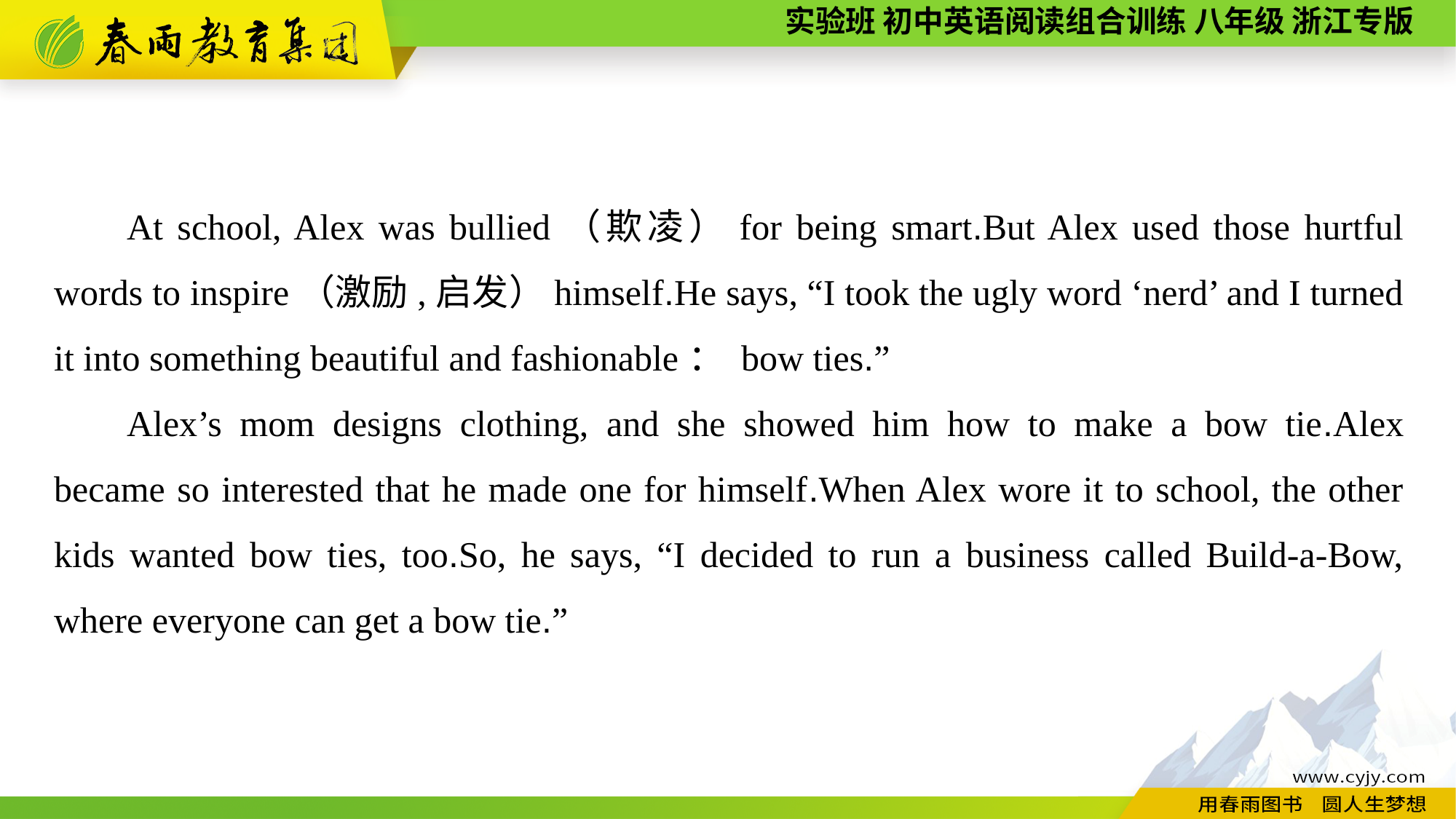

At school, Alex was bullied（欺凌）for being smart.But Alex used those hurtful words to inspire（激励,启发）himself.He says, “I took the ugly word ‘nerd’ and I turned it into something beautiful and fashionable： bow ties.”
Alex’s mom designs clothing, and she showed him how to make a bow tie.Alex became so interested that he made one for himself.When Alex wore it to school, the other kids wanted bow ties, too.So, he says, “I decided to run a business called Build-a-Bow, where everyone can get a bow tie.”